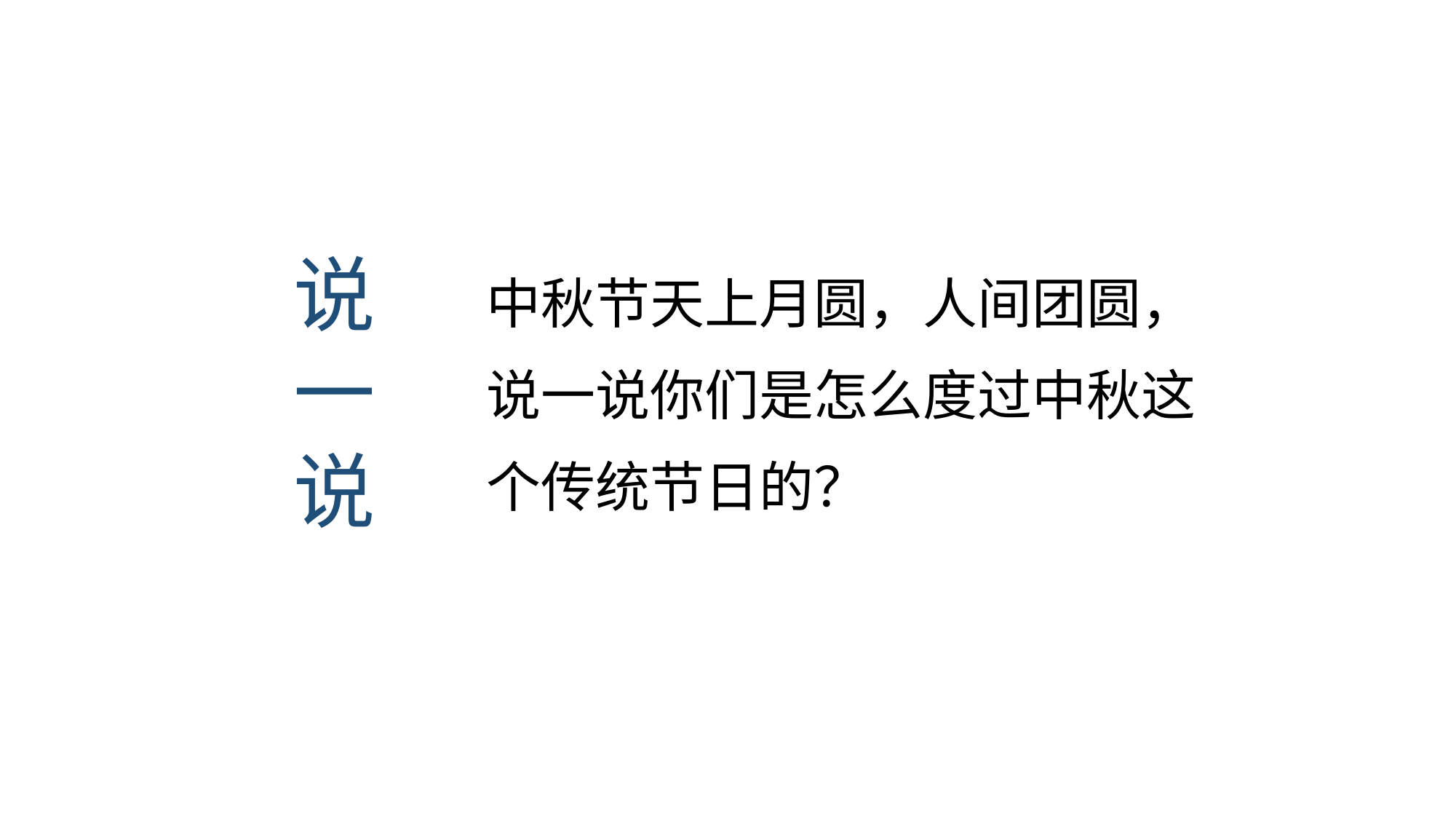

说一说
中秋节天上月圆，人间团圆，说一说你们是怎么度过中秋这个传统节日的？